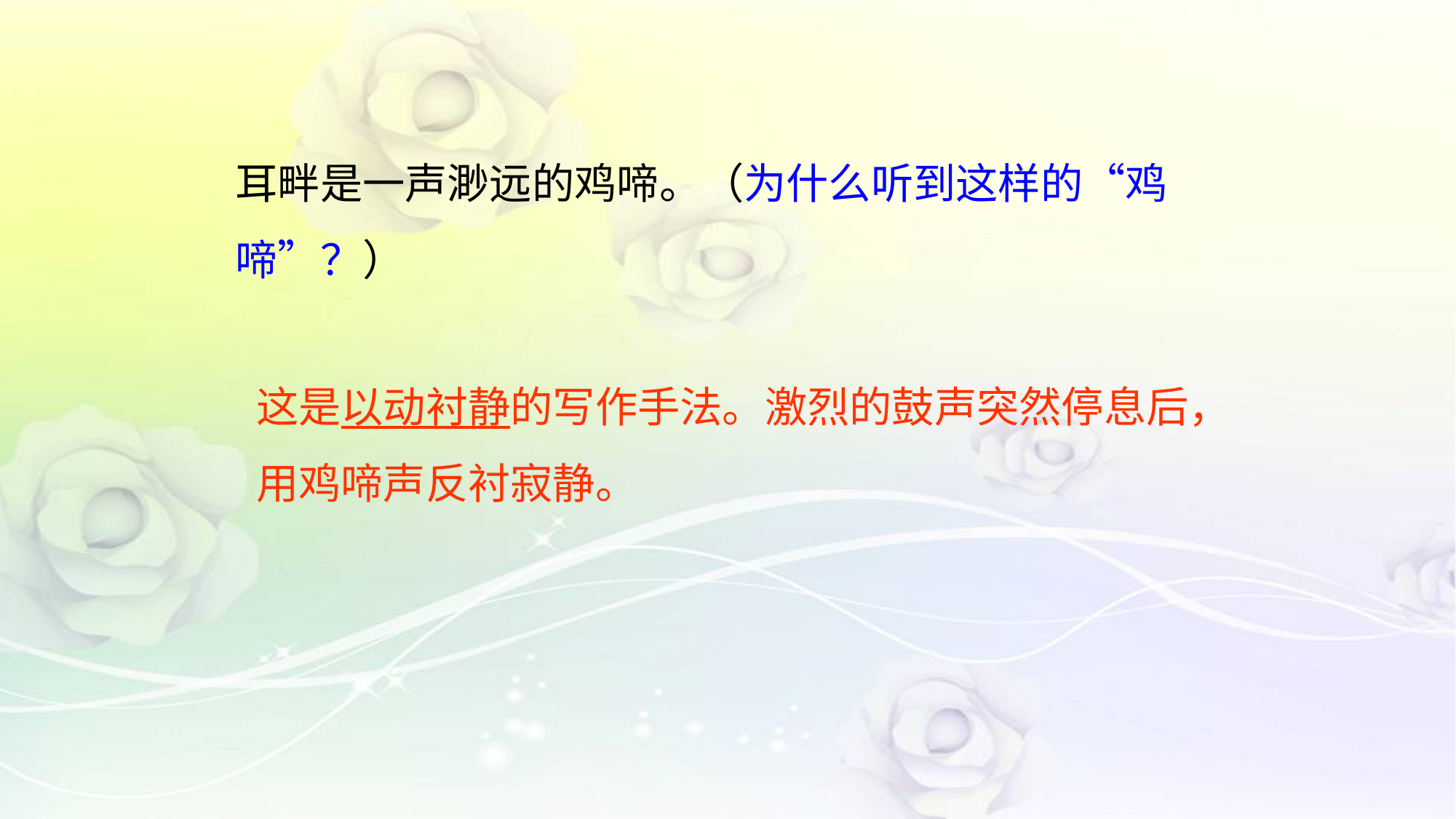

耳畔是一声渺远的鸡啼。（为什么听到这样的“鸡啼”？）
这是以动衬静的写作手法。激烈的鼓声突然停息后，用鸡啼声反衬寂静。